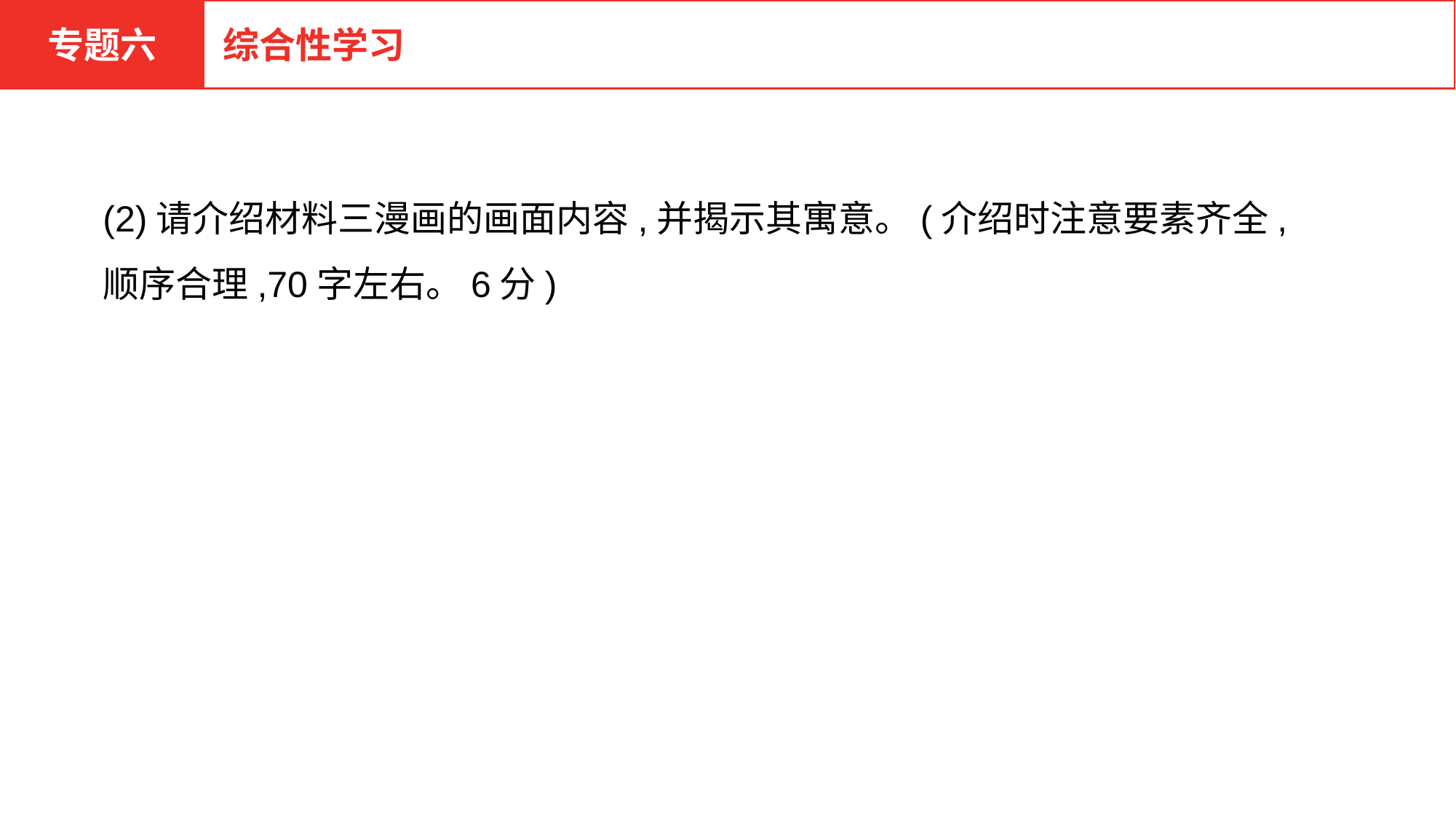

专题六
综合性学习
(2)请介绍材料三漫画的画面内容,并揭示其寓意。(介绍时注意要素齐全,顺序合理,70字左右。6分)